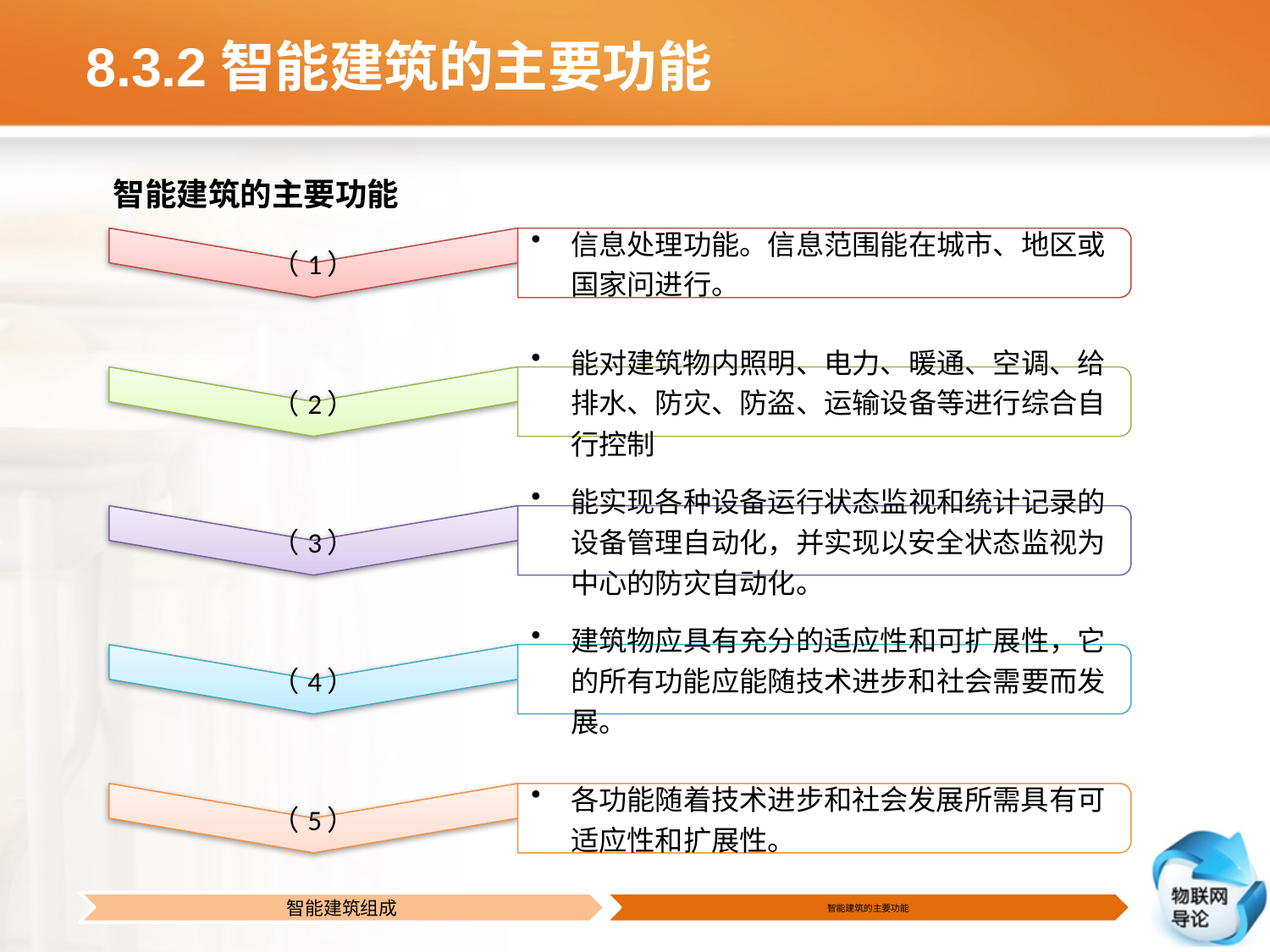

# 8.3.2智能建筑的主要功能
智能建筑的主要功能
（1）
信息处理功能。信息范围能在城市、地区或国家问进行。
（2）
能对建筑物内照明、电力、暖通、空调、给排水、防灾、防盗、运输设备等进行综合自行控制
（3）
能实现各种设备运行状态监视和统计记录的设备管理自动化，并实现以安全状态监视为中心的防灾自动化。
（4）
建筑物应具有充分的适应性和可扩展性，它的所有功能应能随技术进步和社会需要而发展。
（5）
各功能随着技术进步和社会发展所需具有可适应性和扩展性。
智能建筑组成
智能建筑的主要功能